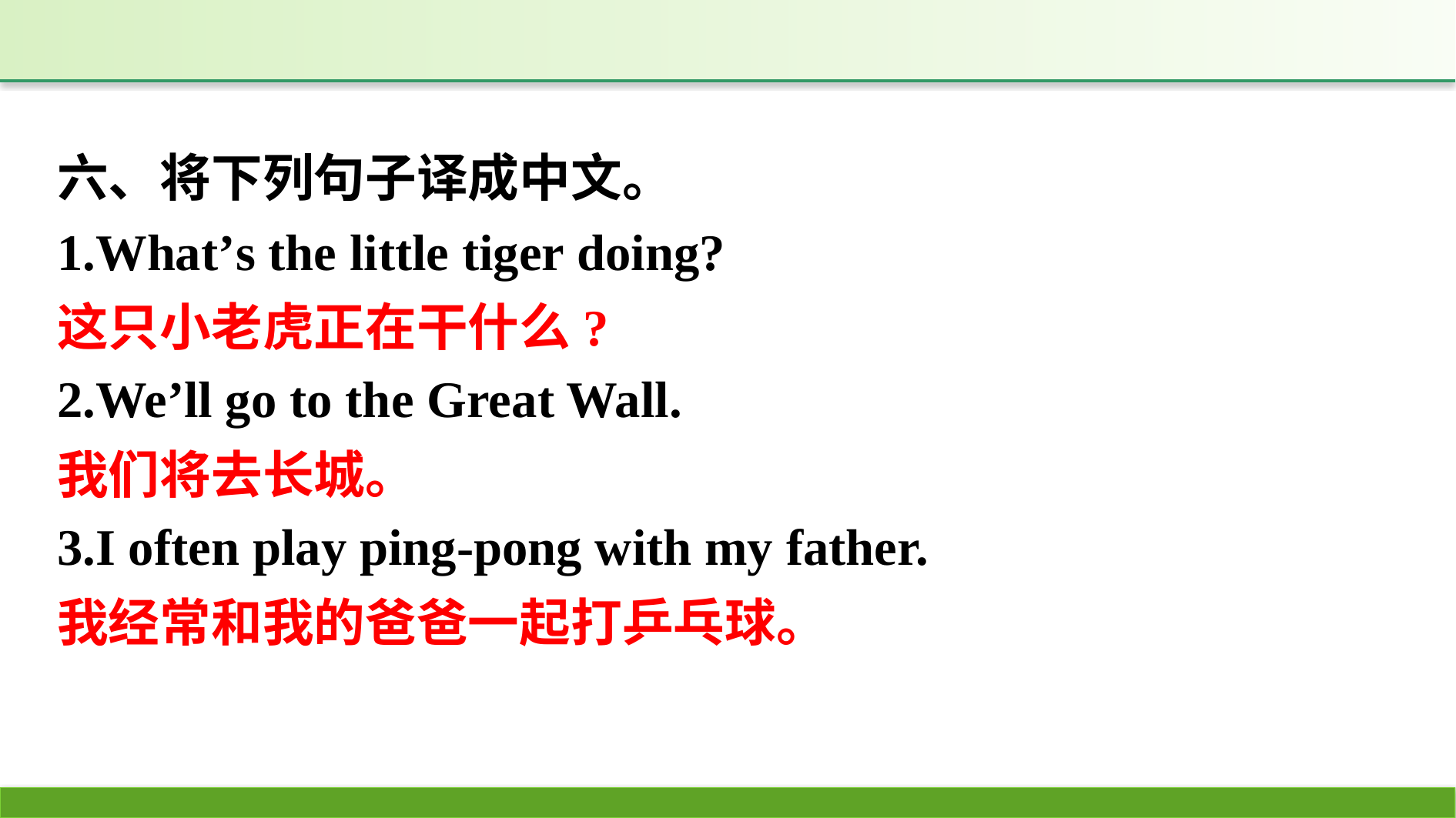

六、将下列句子译成中文。
1.What’s the little tiger doing?

2.We’ll go to the Great Wall.

3.I often play ping-pong with my father.
这只小老虎正在干什么?

我们将去长城。

我经常和我的爸爸一起打乒乓球。